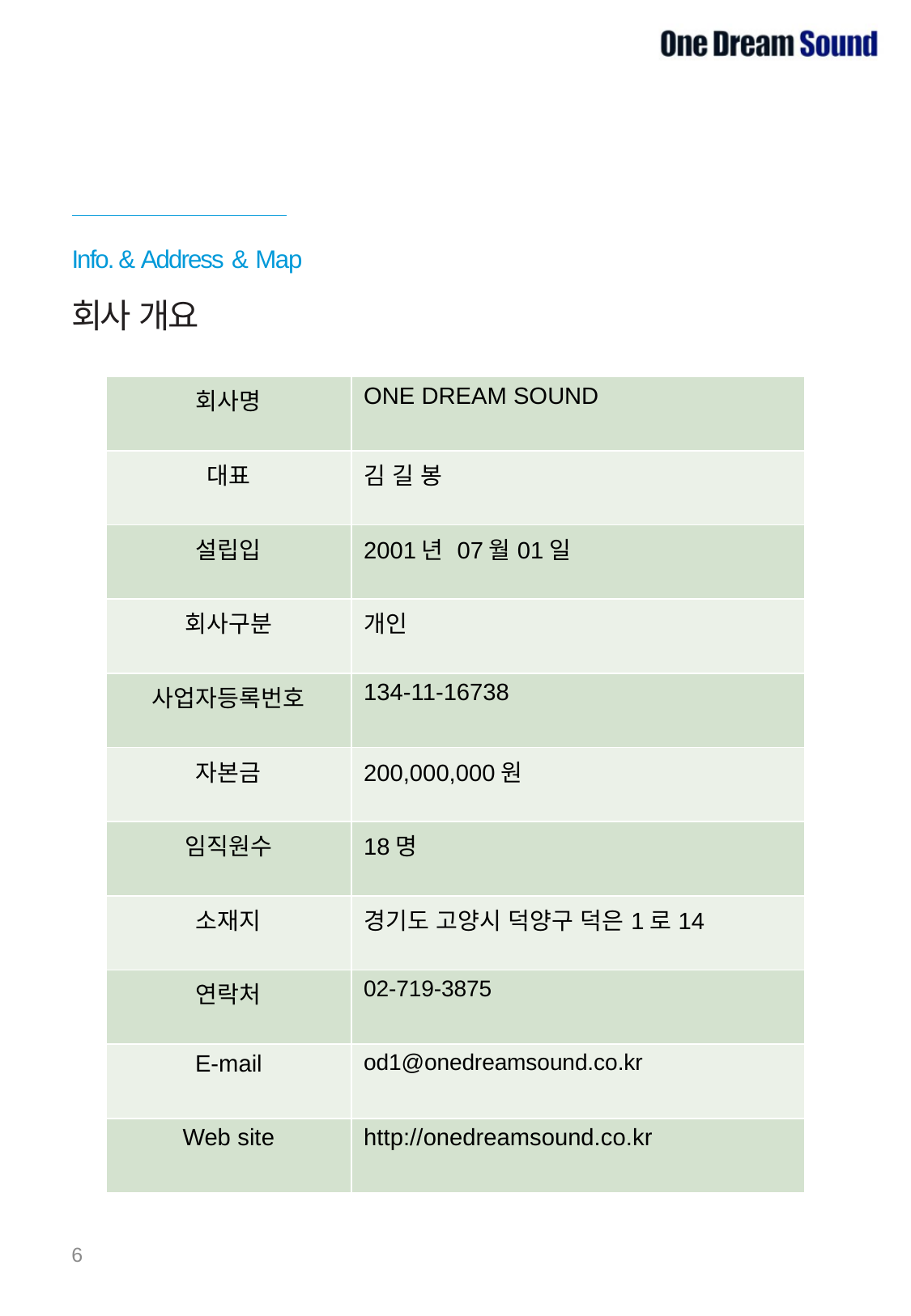

Info. & Address & Map
회사 개요
| 회사명 | ONE DREAM SOUND |
| --- | --- |
| 대표 | 김 길 봉 |
| 설립입 | 2001년 07월01일 |
| 회사구분 | 개인 |
| 사업자등록번호 | 134-11-16738 |
| 자본금 | 200,000,000원 |
| 임직원수 | 18명 |
| 소재지 | 경기도 고양시 덕양구 덕은1로14 |
| 연락처 | 02-719-3875 |
| E-mail | od1@onedreamsound.co.kr |
| Web site | http://onedreamsound.co.kr |
6